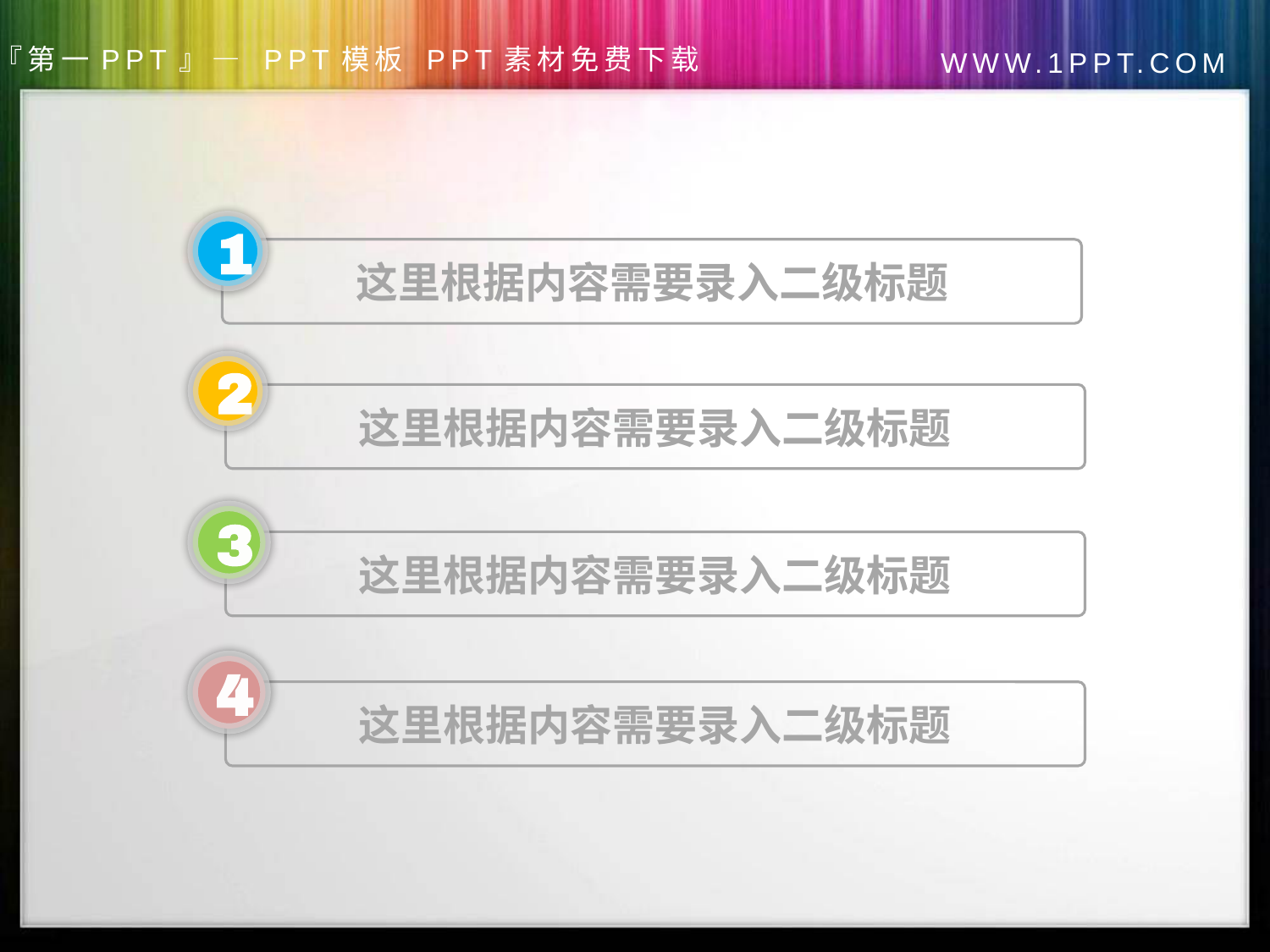

1
这里根据内容需要录入二级标题
2
这里根据内容需要录入二级标题
3
这里根据内容需要录入二级标题
4
这里根据内容需要录入二级标题